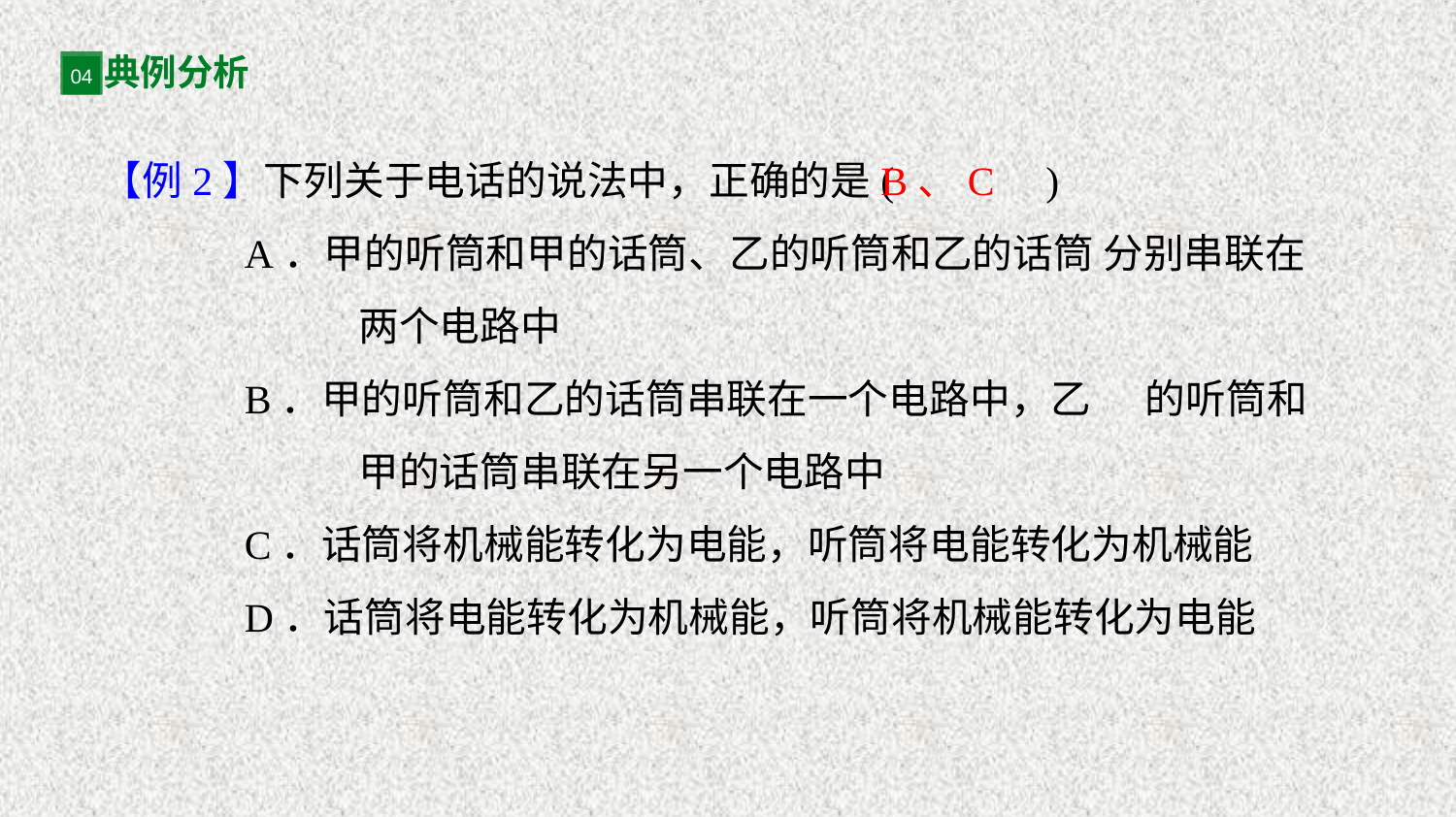

典例分析

04
【例2】下列关于电话的说法中，正确的是(     　　)
              A．甲的听筒和甲的话筒、乙的听筒和乙的话筒 分别串联在两个电路中
              B．甲的听筒和乙的话筒串联在一个电路中，乙      的听筒和甲的话筒串联在另一个电路中
              C．话筒将机械能转化为电能，听筒将电能转化为机械能
              D．话筒将电能转化为机械能，听筒将机械能转化为电能
B、C